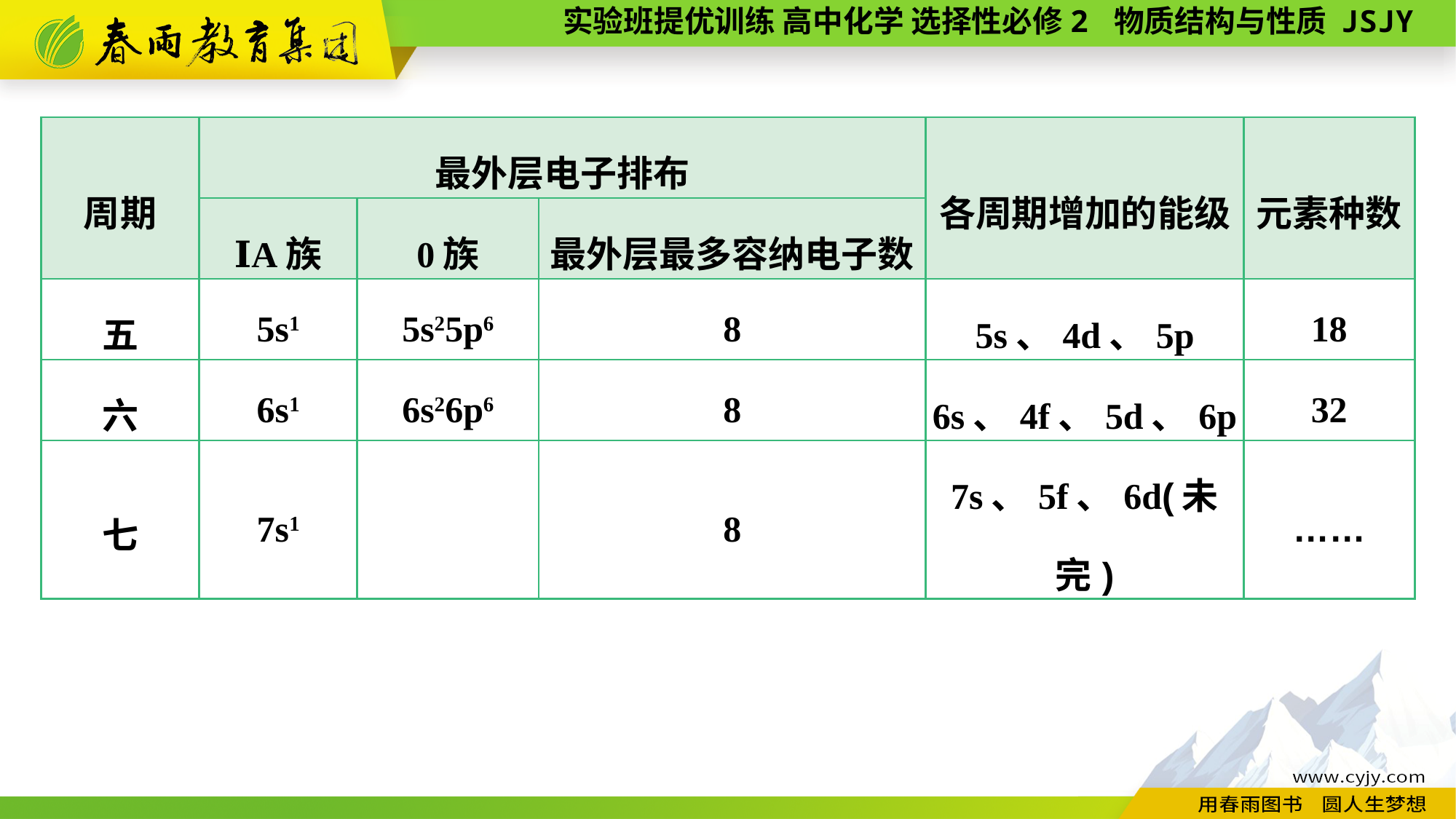

| 周期 | 最外层电子排布 |  |  | 各周期增加的能级 | 元素种数 |
| --- | --- | --- | --- | --- | --- |
|  | ⅠA族 | 0族 | 最外层最多容纳电子数 |  |  |
| 五 | 5s1 | 5s25p6 | 8 | 5s、4d、5p | 18 |
| 六 | 6s1 | 6s26p6 | 8 | 6s、4f、5d、6p | 32 |
| 七 | 7s1 |  | 8 | 7s、5f、6d(未完) | …… |